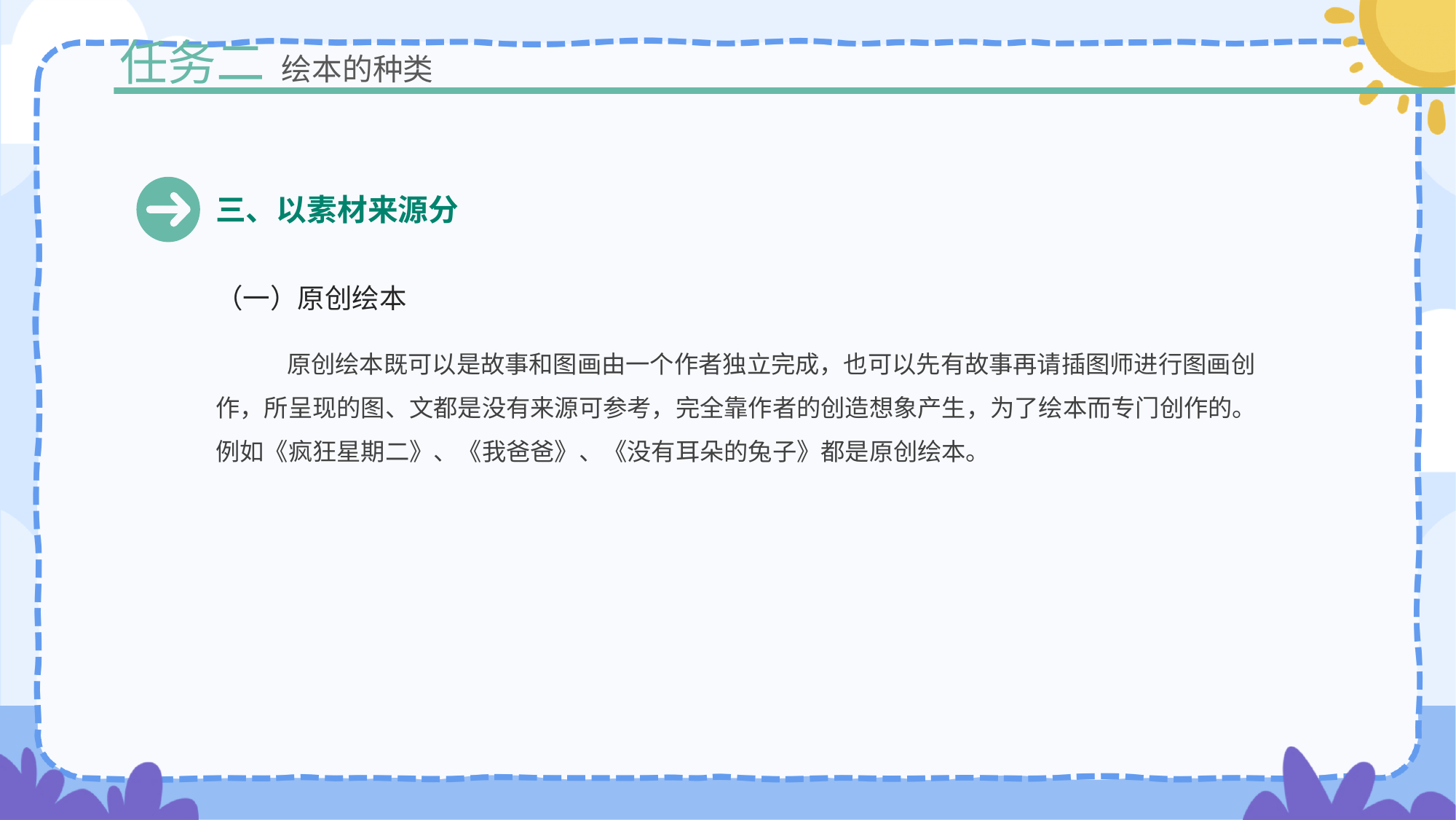

任务二
绘本的种类

三、以素材来源分
（一）原创绘本
  原创绘本既可以是故事和图画由一个作者独立完成，也可以先有故事再请插图师进行图画创作，所呈现的图、文都是没有来源可参考，完全靠作者的创造想象产生，为了绘本而专门创作的。例如《疯狂星期二》、《我爸爸》、《没有耳朵的兔子》都是原创绘本。